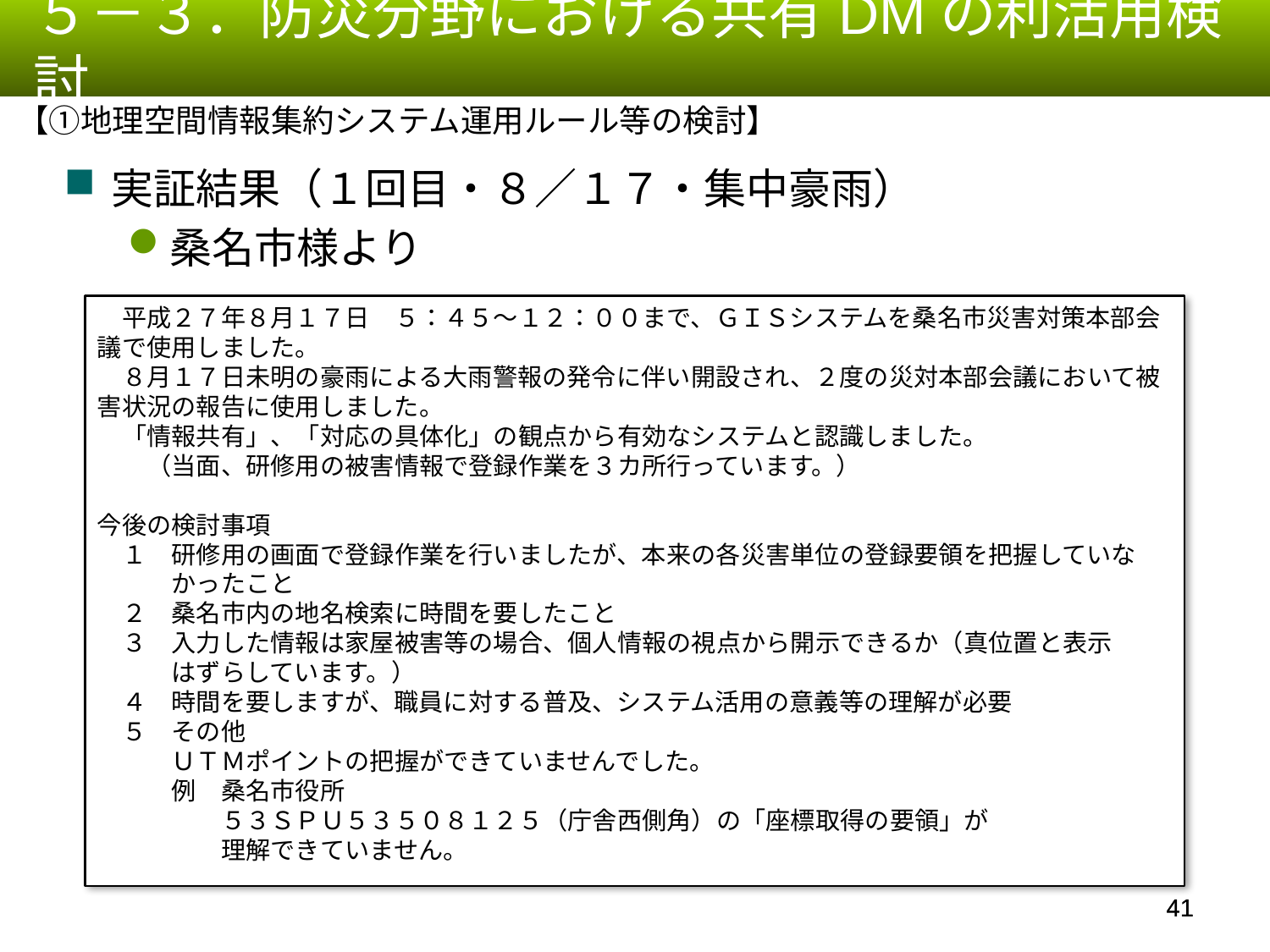

５－３．防災分野における共有DMの利活用検討
【①地理空間情報集約システム運用ルール等の検討】
実証結果（１回目・８／１７・集中豪雨）
桑名市様より
　平成２７年８月１７日　５：４５～１２：００まで、ＧＩＳシステムを桑名市災害対策本部会議で使用しました。
　８月１７日未明の豪雨による大雨警報の発令に伴い開設され、２度の災対本部会議において被害状況の報告に使用しました。
　「情報共有」、「対応の具体化」の観点から有効なシステムと認識しました。
　　（当面、研修用の被害情報で登録作業を３カ所行っています。）

今後の検討事項
　１　研修用の画面で登録作業を行いましたが、本来の各災害単位の登録要領を把握していな
　　　かったこと
　２　桑名市内の地名検索に時間を要したこと
　３　入力した情報は家屋被害等の場合、個人情報の視点から開示できるか（真位置と表示
　　　はずらしています。）
　４　時間を要しますが、職員に対する普及、システム活用の意義等の理解が必要
　５　その他
　　　ＵＴＭポイントの把握ができていませんでした。
　　　例　桑名市役所
　　　　　５３ＳＰＵ５３５０８１２５（庁舎西側角）の「座標取得の要領」が
　　　　　理解できていません。

41
41